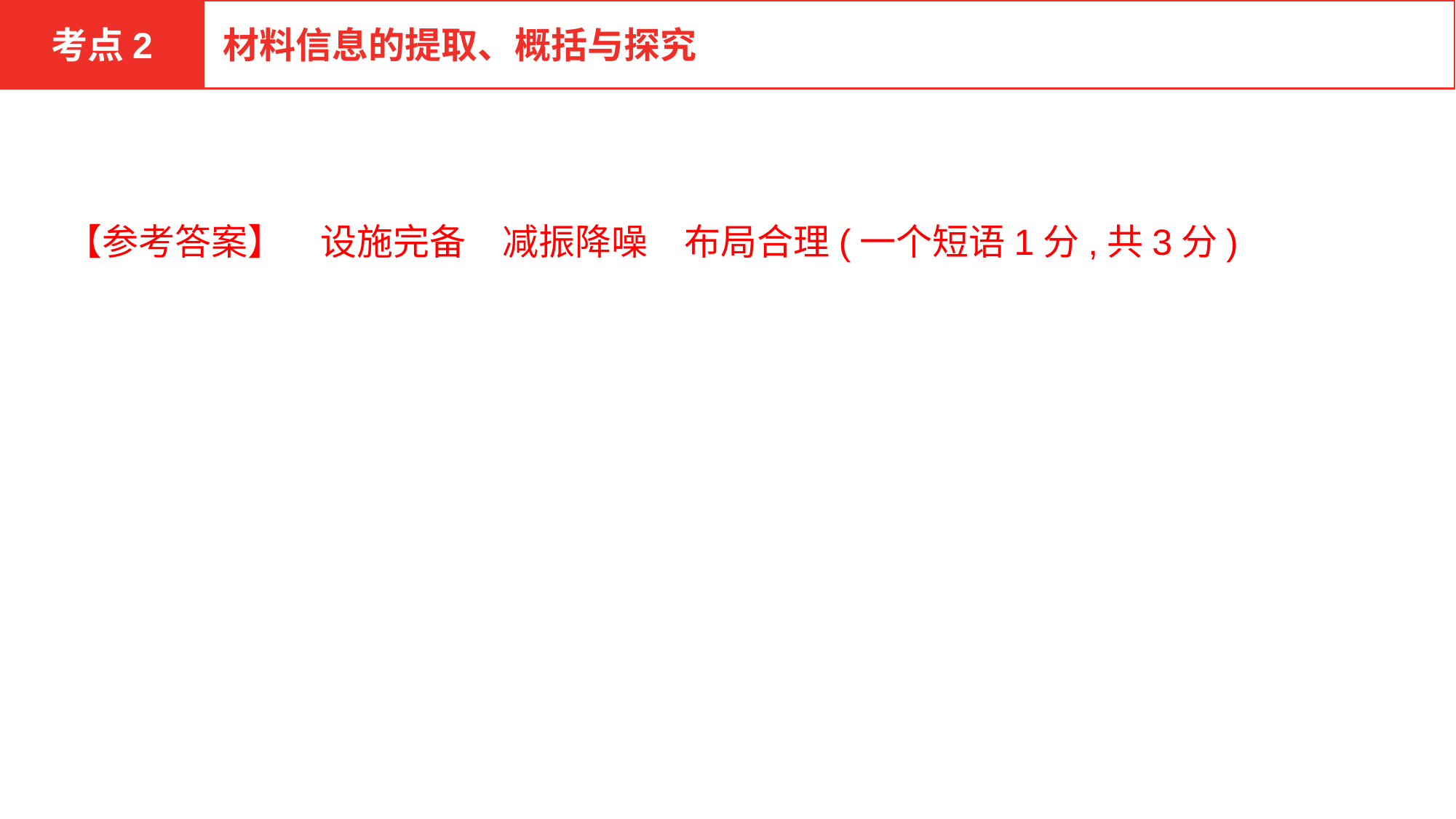

考点2
材料信息的提取、概括与探究

【参考答案】　设施完备　减振降噪　布局合理(一个短语1分,共3分)